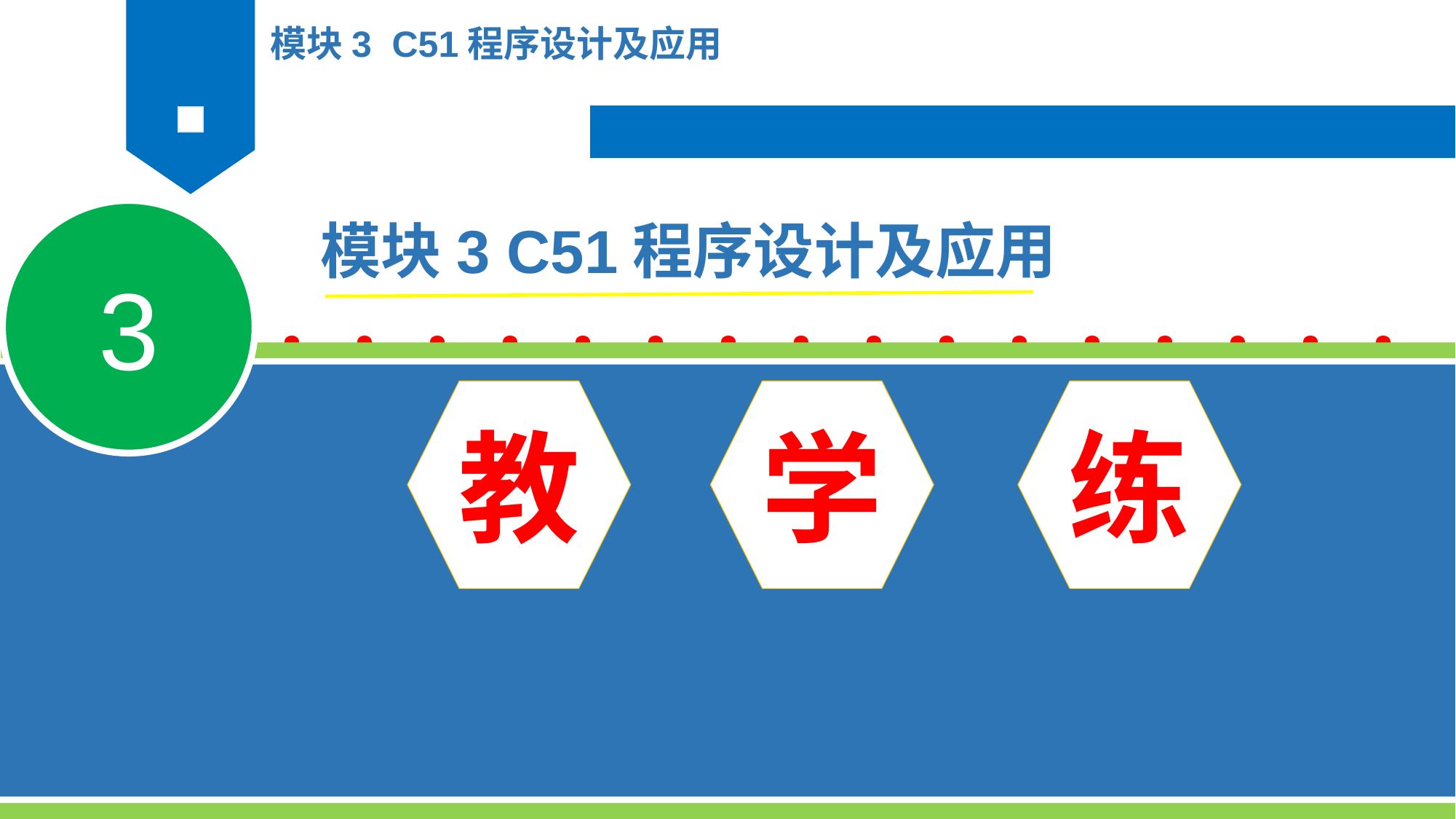

····················

模块3  C51程序设计及应用

3
模块3 C51程序设计及应用

教
学
练